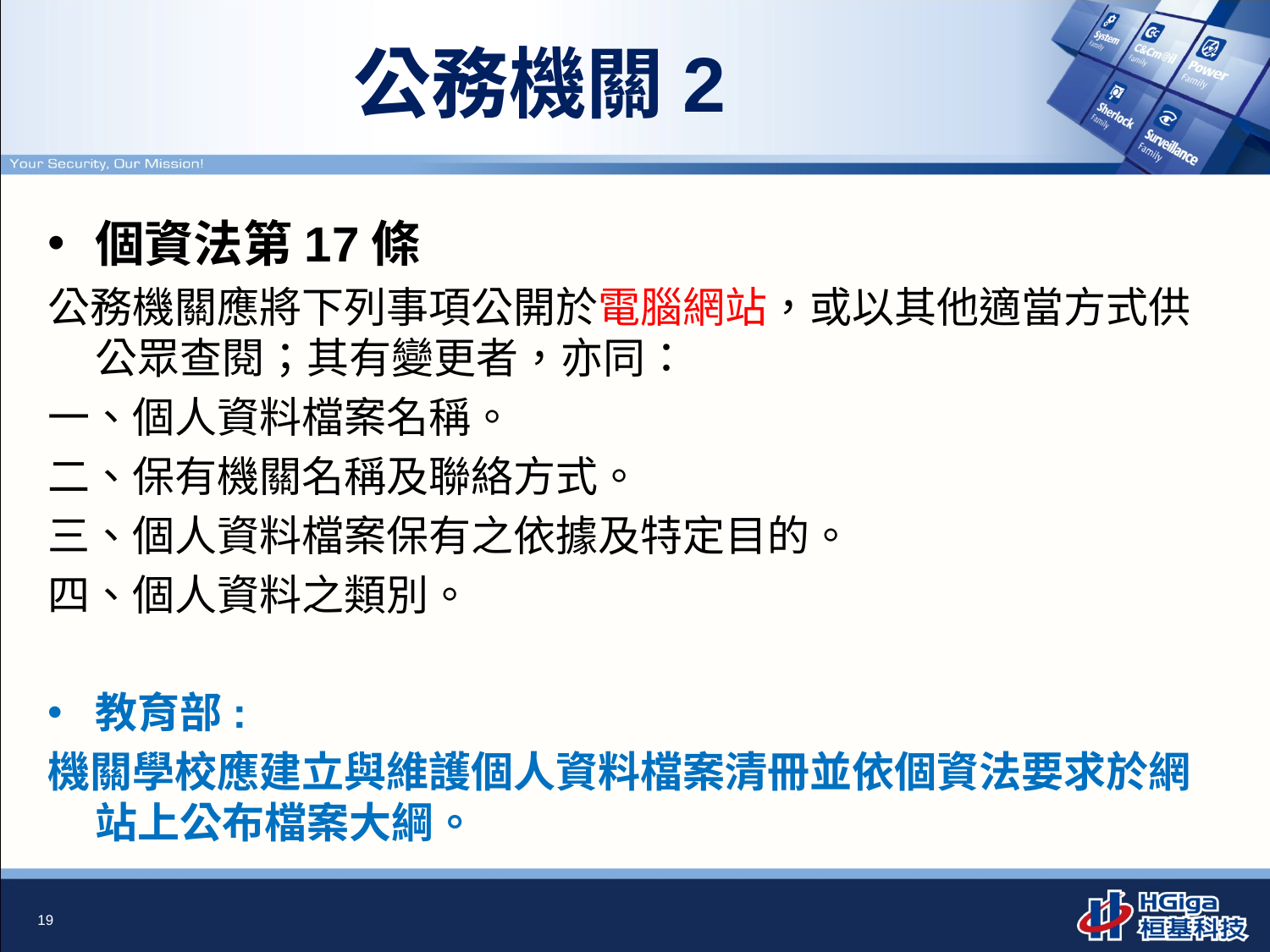

# 公務機關2
個資法第17條
公務機關應將下列事項公開於電腦網站，或以其他適當方式供公眾查閱；其有變更者，亦同：
一、個人資料檔案名稱。
二、保有機關名稱及聯絡方式。
三、個人資料檔案保有之依據及特定目的。
四、個人資料之類別。

教育部:
機關學校應建立與維護個人資料檔案清冊並依個資法要求於網站上公布檔案大綱。

19